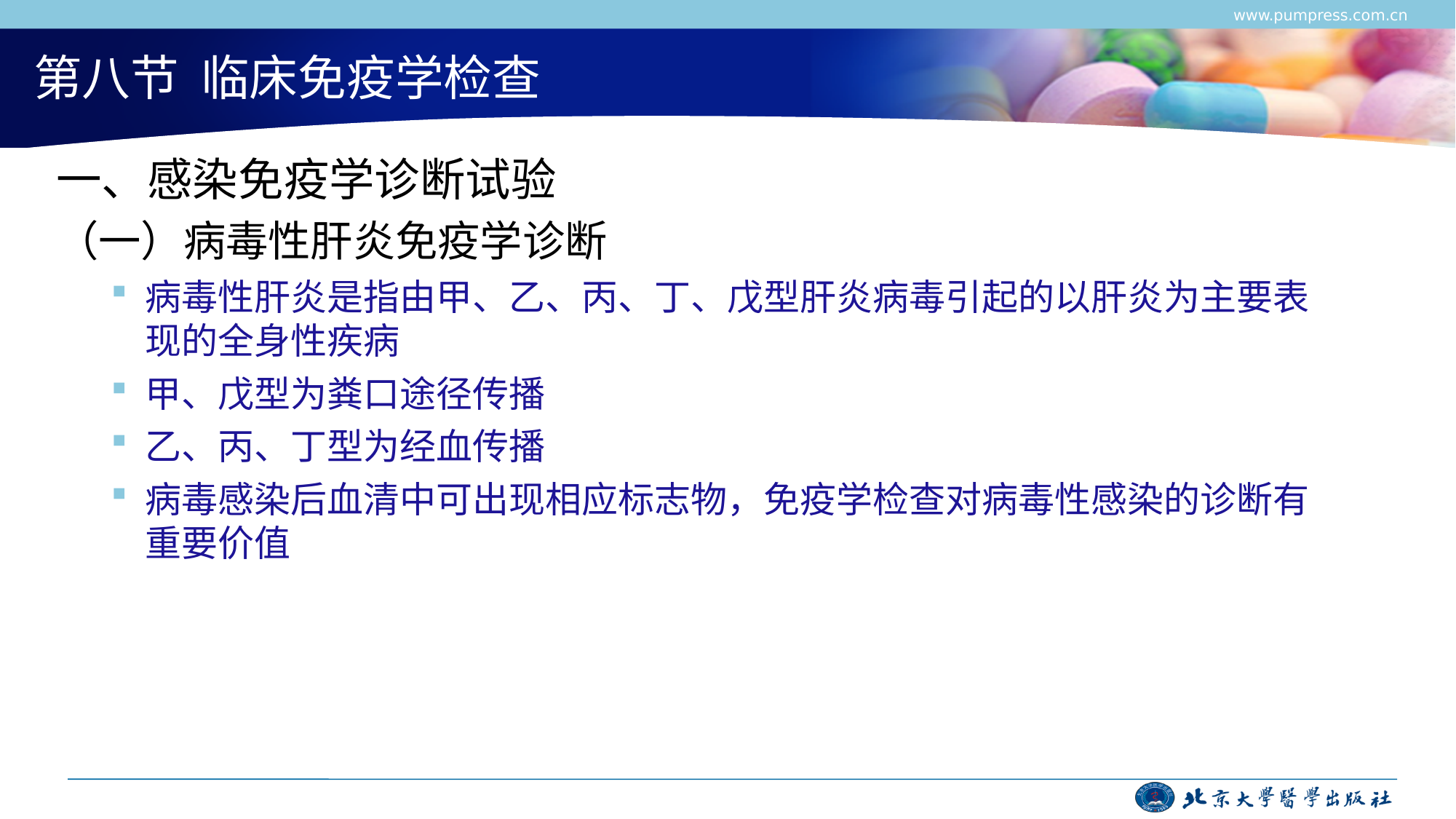

www.pumpress.com.cn
# 第八节  临床免疫学检查
一、感染免疫学诊断试验
（一）病毒性肝炎免疫学诊断
病毒性肝炎是指由甲、乙、丙、丁、戊型肝炎病毒引起的以肝炎为主要表现的全身性疾病
甲、戊型为粪口途径传播
乙、丙、丁型为经血传播
病毒感染后血清中可出现相应标志物，免疫学检查对病毒性感染的诊断有重要价值